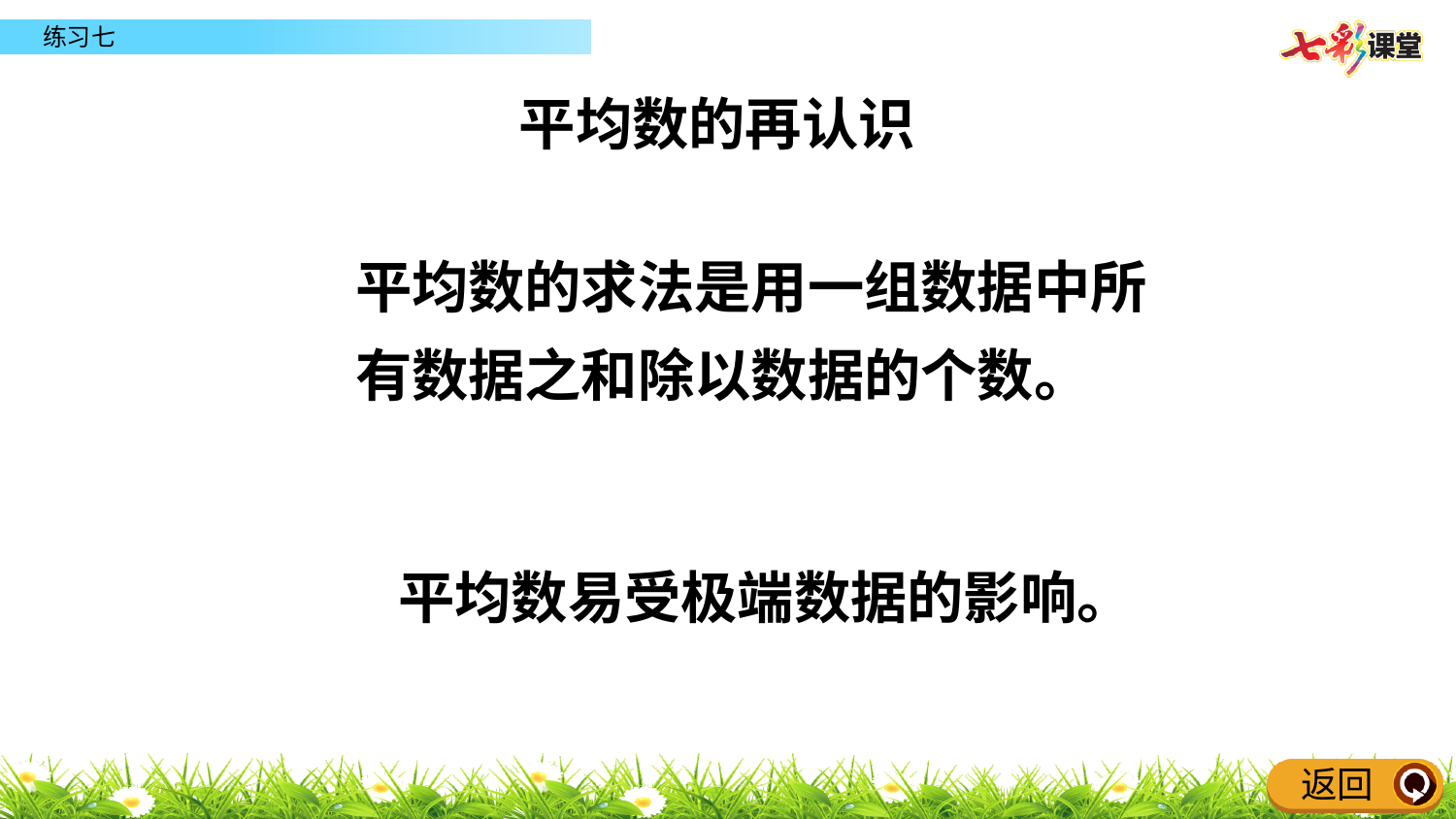

平均数的再认识

平均数的求法是用一组数据中所有数据之和除以数据的个数。
平均数易受极端数据的影响。